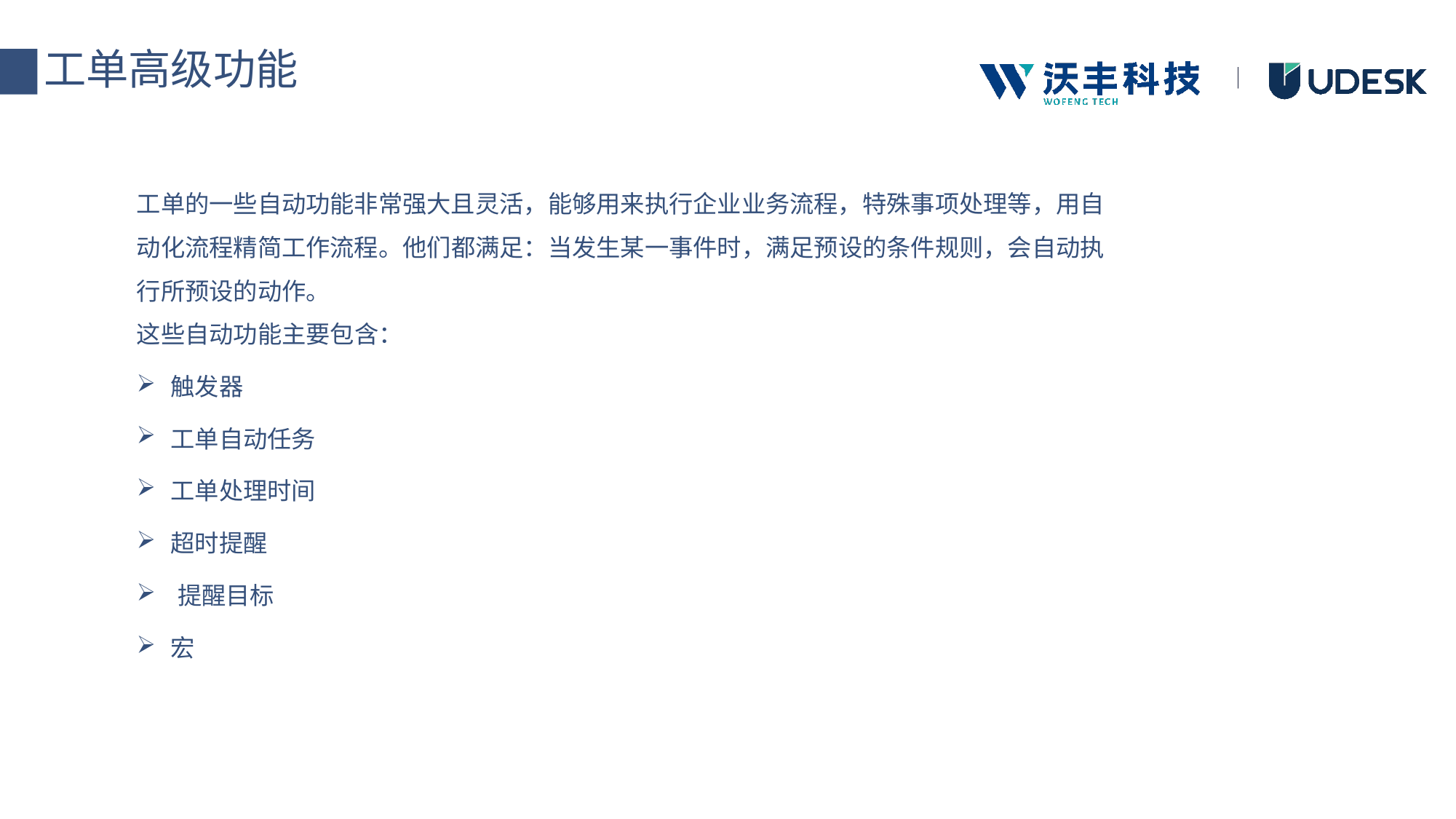

工单高级功能
工单的一些自动功能非常强大且灵活，能够用来执行企业业务流程，特殊事项处理等，用自动化流程精简工作流程。他们都满足：当发生某一事件时，满足预设的条件规则，会自动执行所预设的动作。
这些自动功能主要包含：

触发器

工单自动任务

工单处理时间

超时提醒

提醒目标

宏